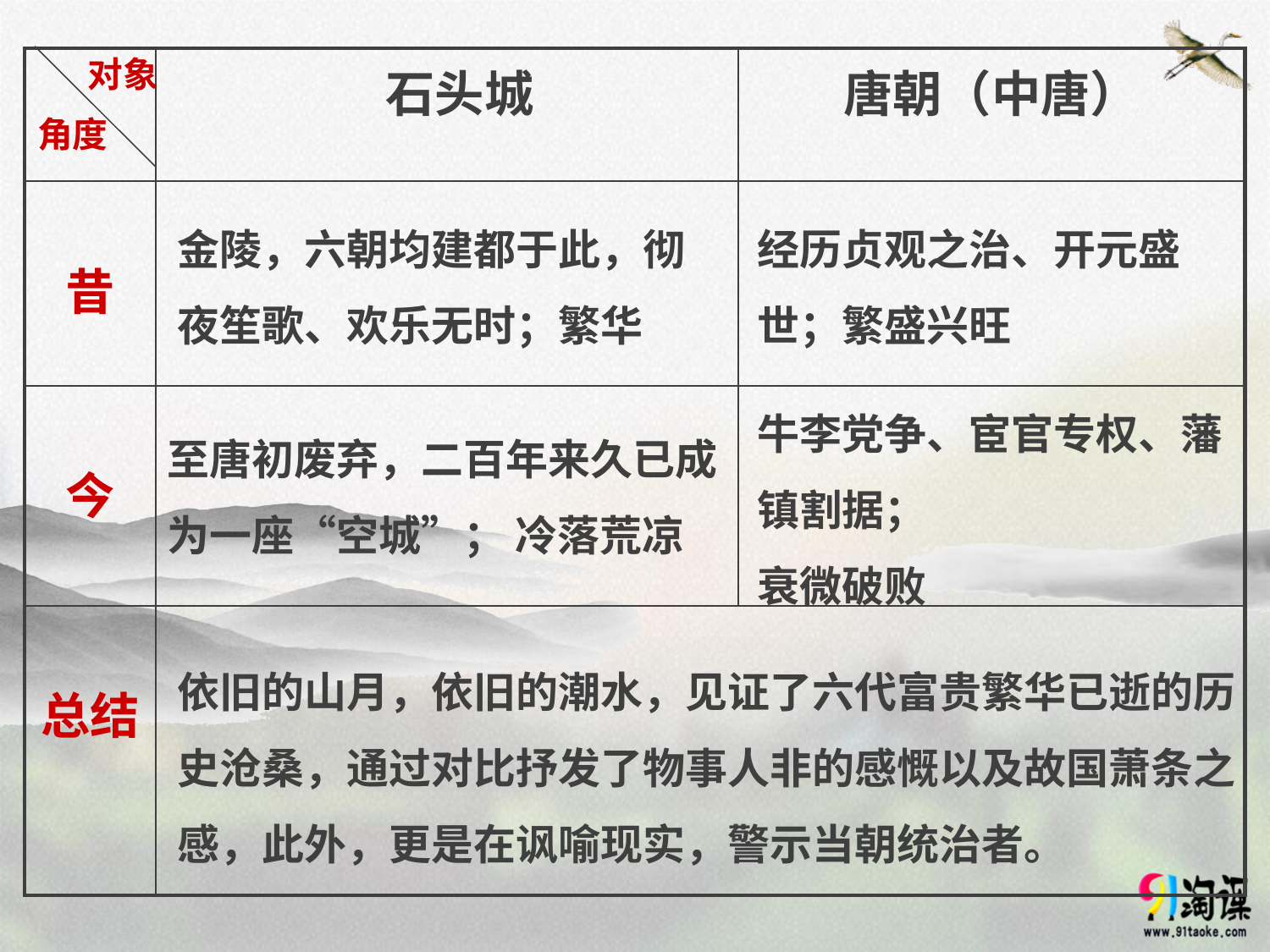

对象
|  | 石头城 | 唐朝（中唐） |
| --- | --- | --- |
| 昔 |  |  |
| 今 |  |  |
| 总结 |  |  |
角度
金陵，六朝均建都于此，彻夜笙歌、欢乐无时；繁华
经历贞观之治、开元盛世；繁盛兴旺
牛李党争、宦官专权、藩镇割据；
衰微破败
至唐初废弃，二百年来久已成为一座“空城”； 冷落荒凉
依旧的山月，依旧的潮水，见证了六代富贵繁华已逝的历史沧桑，通过对比抒发了物事人非的感慨以及故国萧条之感，此外，更是在讽喻现实，警示当朝统治者。